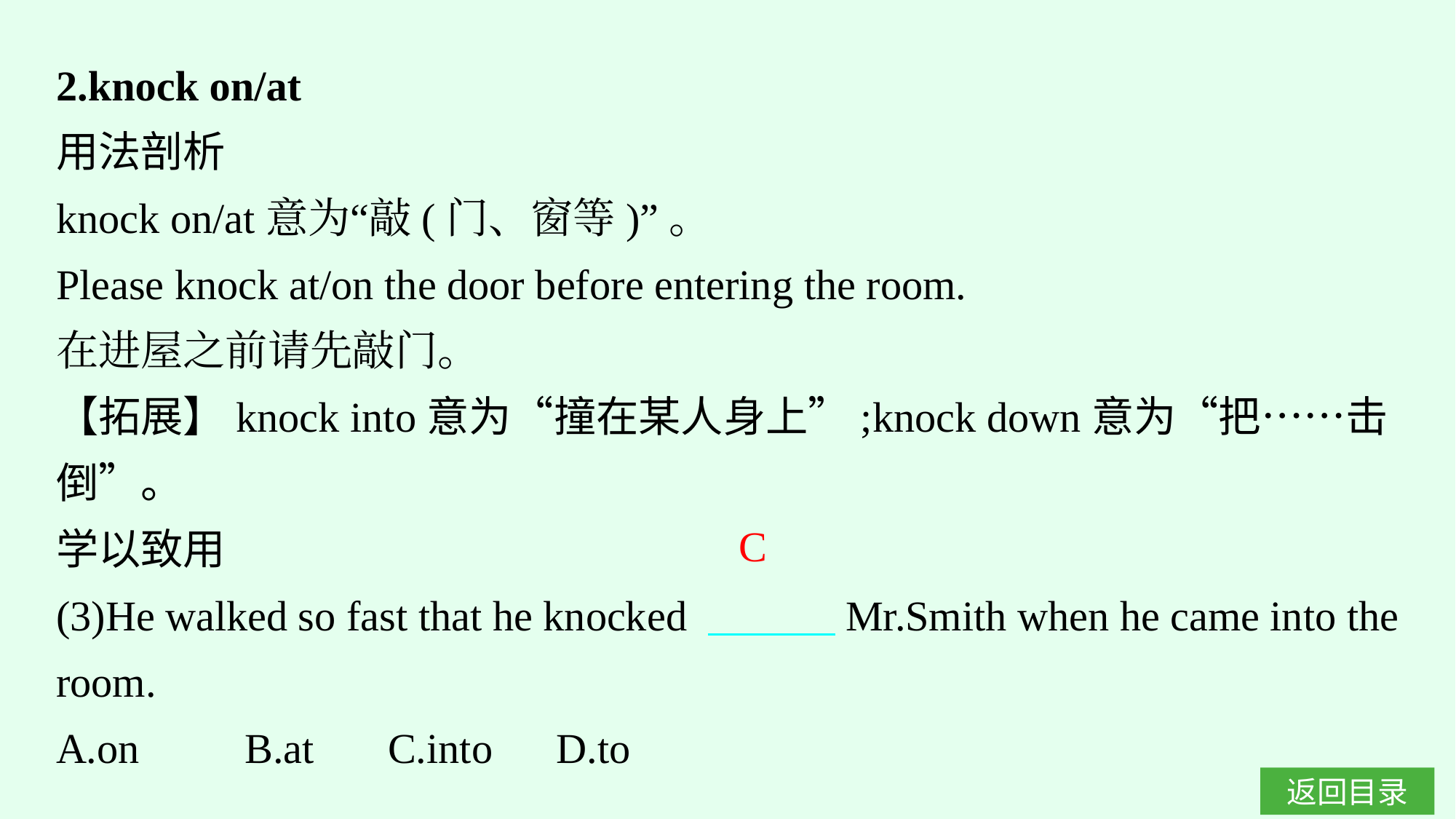

2.knock on/at
用法剖析
knock on/at意为“敲(门、窗等)”。
Please knock at/on the door before entering the room.
在进屋之前请先敲门。
【拓展】knock into意为“撞在某人身上”;knock down意为“把……击倒”。
学以致用
(3)He walked so fast that he knocked 　　　Mr.Smith when he came into the room.
A.on　　B.at       C.into	D.to
C